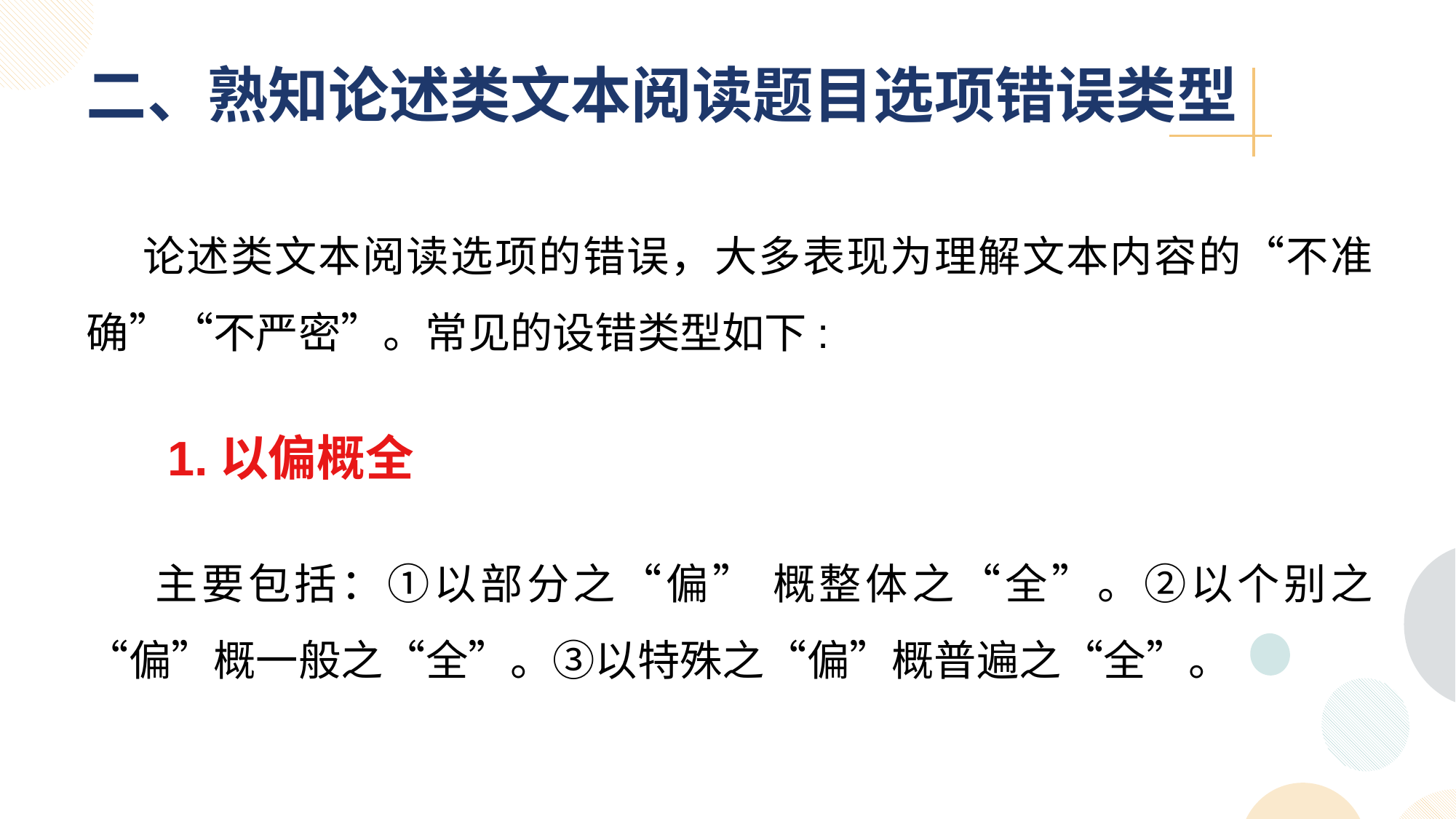

二、熟知论述类文本阅读题目选项错误类型
    论述类文本阅读选项的错误，大多表现为理解文本内容的“不准确”“不严密”。常见的设错类型如下:
1.以偏概全
    主要包括：①以部分之“偏” 概整体之“全”。②以个别之“偏”概一般之“全”。③以特殊之“偏”概普遍之“全”。